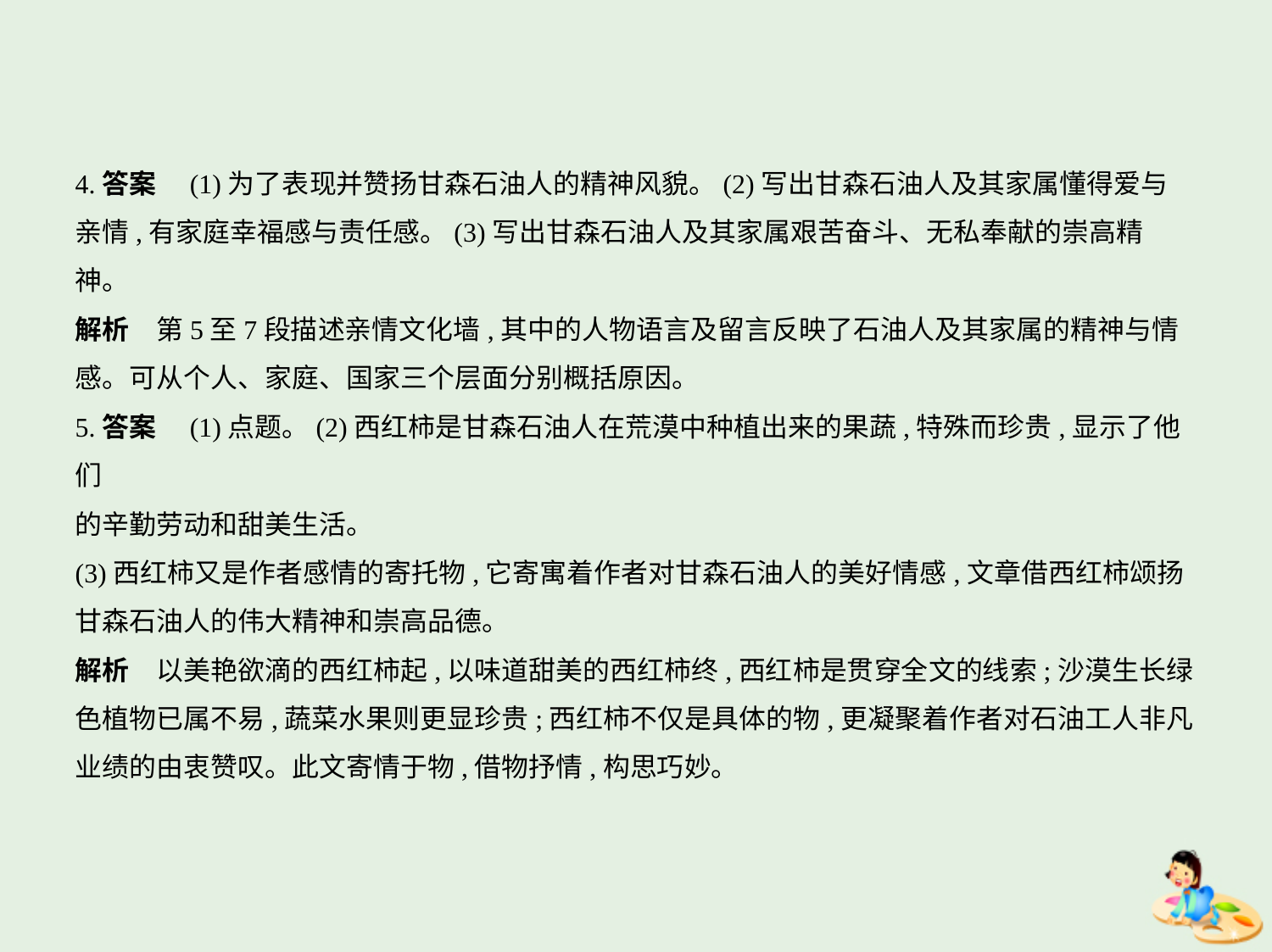

4.答案　(1)为了表现并赞扬甘森石油人的精神风貌。(2)写出甘森石油人及其家属懂得爱与
亲情,有家庭幸福感与责任感。(3)写出甘森石油人及其家属艰苦奋斗、无私奉献的崇高精
神。
解析　第5至7段描述亲情文化墙,其中的人物语言及留言反映了石油人及其家属的精神与情
感。可从个人、家庭、国家三个层面分别概括原因。
5.答案　(1)点题。(2)西红柿是甘森石油人在荒漠中种植出来的果蔬,特殊而珍贵,显示了他们
的辛勤劳动和甜美生活。
(3)西红柿又是作者感情的寄托物,它寄寓着作者对甘森石油人的美好情感,文章借西红柿颂扬
甘森石油人的伟大精神和崇高品德。
解析　以美艳欲滴的西红柿起,以味道甜美的西红柿终,西红柿是贯穿全文的线索;沙漠生长绿
色植物已属不易,蔬菜水果则更显珍贵;西红柿不仅是具体的物,更凝聚着作者对石油工人非凡
业绩的由衷赞叹。此文寄情于物,借物抒情,构思巧妙。